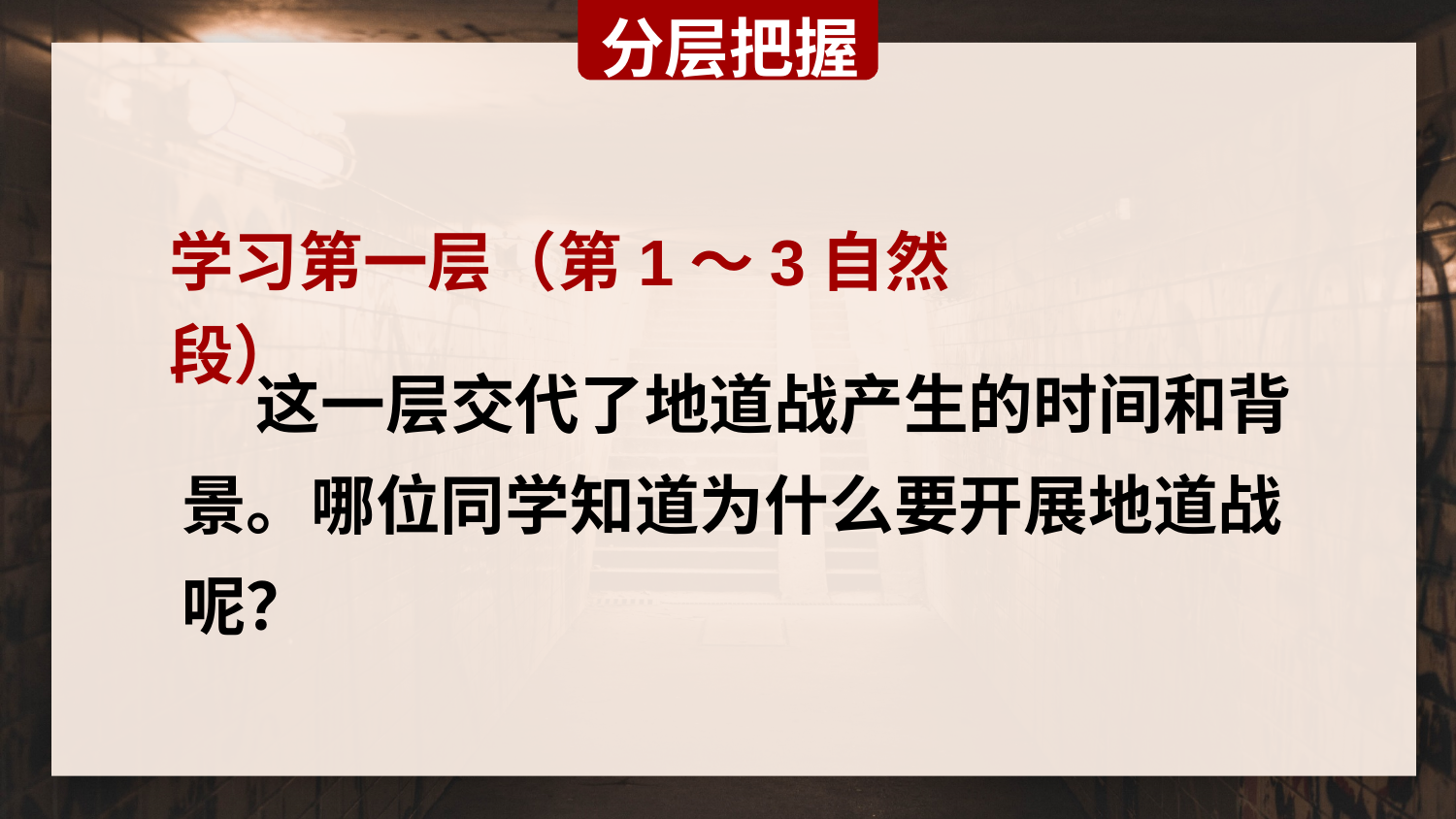

分层把握
学习第一层（第1～3自然段）
    这一层交代了地道战产生的时间和背景。哪位同学知道为什么要开展地道战呢？